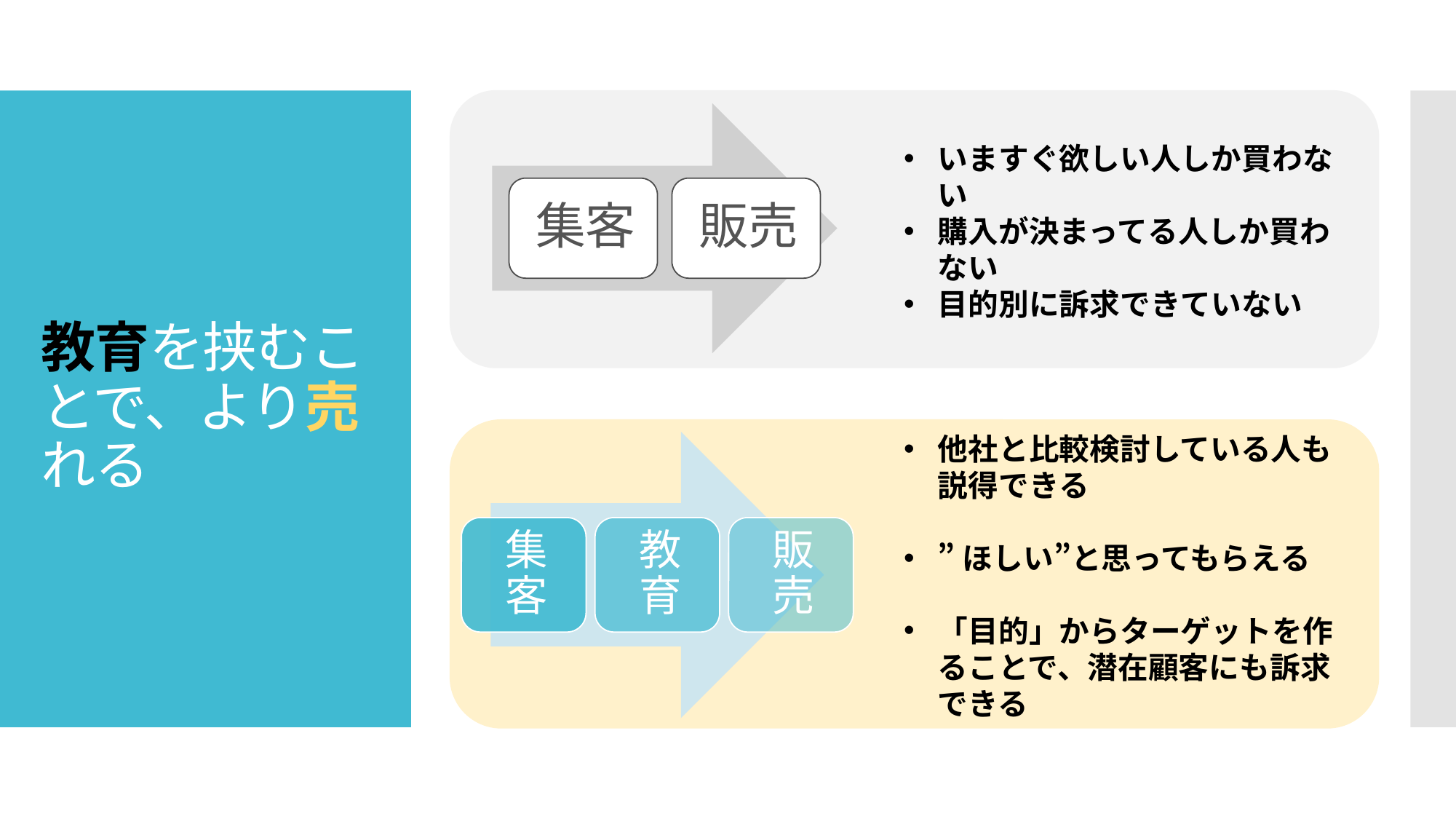

集客
販売
いますぐ欲しい人しか買わない
購入が決まってる人しか買わない
目的別に訴求できていない
# 教育を挟むことで、より売れる

他社と比較検討している人も説得できる

”ほしい”と思ってもらえる

「目的」からターゲットを作ることで、潜在顧客にも訴求できる
集客
教育
販売